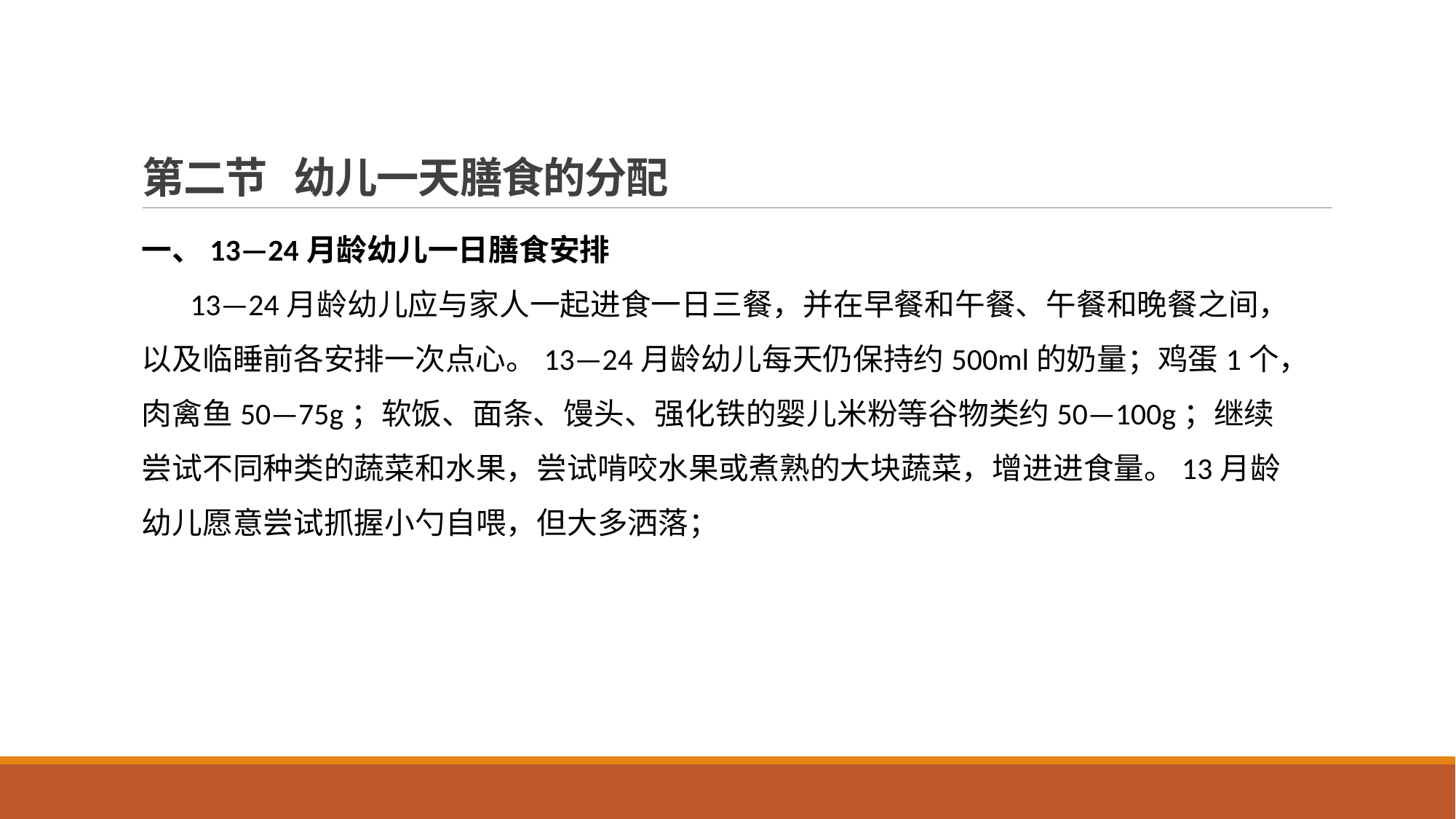

# 第二节   幼儿一天膳食的分配
一、13—24月龄幼儿一日膳食安排
       13—24月龄幼儿应与家人一起进食一日三餐，并在早餐和午餐、午餐和晚餐之间，以及临睡前各安排一次点心。13—24月龄幼儿每天仍保持约500ml的奶量；鸡蛋1个，肉禽鱼50—75g；软饭、面条、馒头、强化铁的婴儿米粉等谷物类约50—100g；继续尝试不同种类的蔬菜和水果，尝试啃咬水果或煮熟的大块蔬菜，增进进食量。13月龄幼儿愿意尝试抓握小勺自喂，但大多洒落；